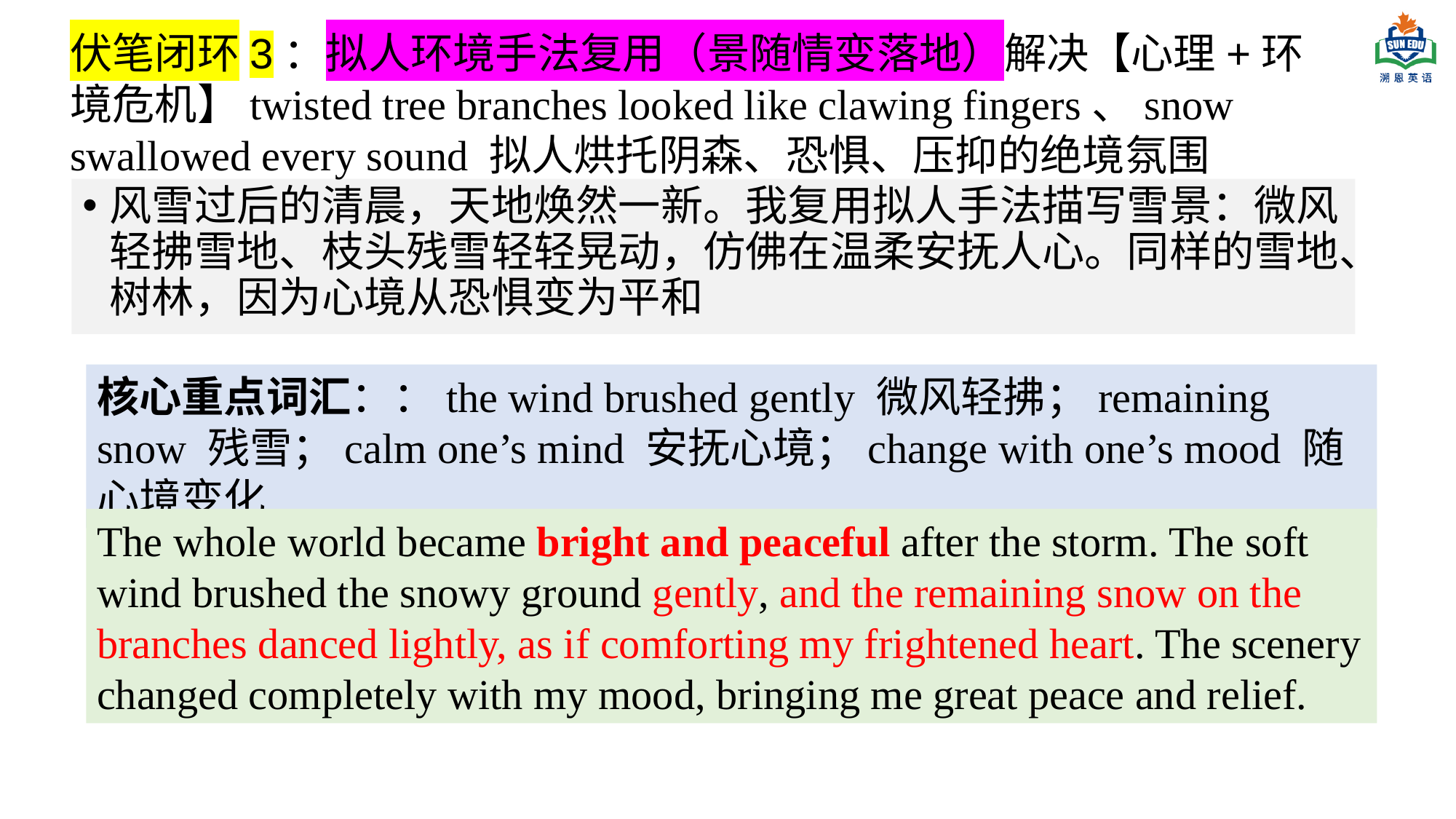

伏笔闭环3：拟人环境手法复用（景随情变落地）解决【心理+环境危机】twisted tree branches looked like clawing fingers、snow swallowed every sound 拟人烘托阴森、恐惧、压抑的绝境氛围

风雪过后的清晨，天地焕然一新。我复用拟人手法描写雪景：微风轻拂雪地、枝头残雪轻轻晃动，仿佛在温柔安抚人心。同样的雪地、树林，因为心境从恐惧变为平和
核心重点词汇：：the wind brushed gently 微风轻拂；remaining snow 残雪；calm one’s mind 安抚心境；change with one’s mood 随心境变化
The whole world became bright and peaceful after the storm. The soft wind brushed the snowy ground gently, and the remaining snow on the branches danced lightly, as if comforting my frightened heart. The scenery changed completely with my mood, bringing me great peace and relief.